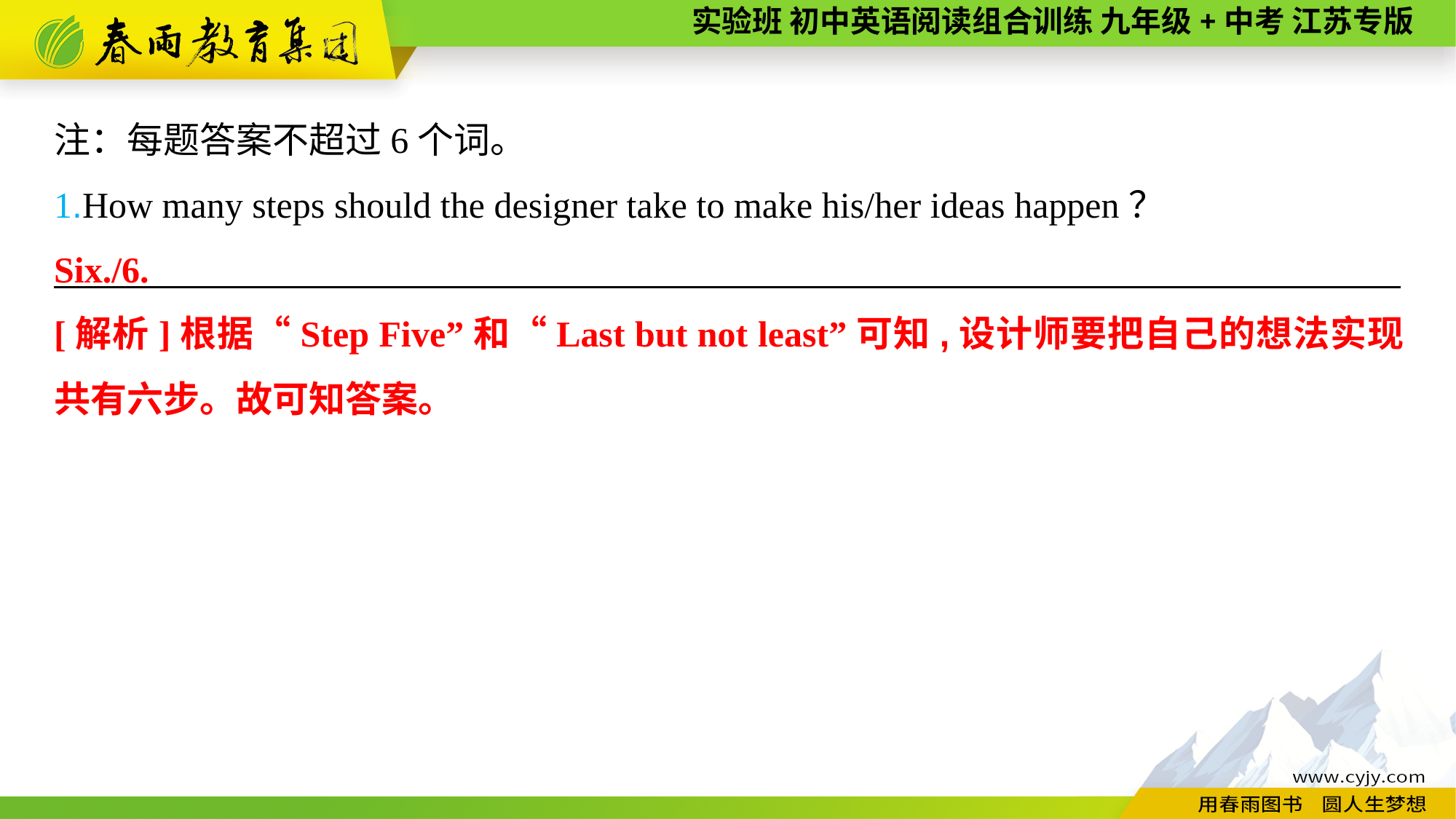

注：每题答案不超过6个词。
1.How many steps should the designer take to make his/her ideas happen？
————————                        ——  ————                                                  ————
Six./6.
[解析]根据“Step Five”和“Last but not least”可知,设计师要把自己的想法实现共有六步。故可知答案。